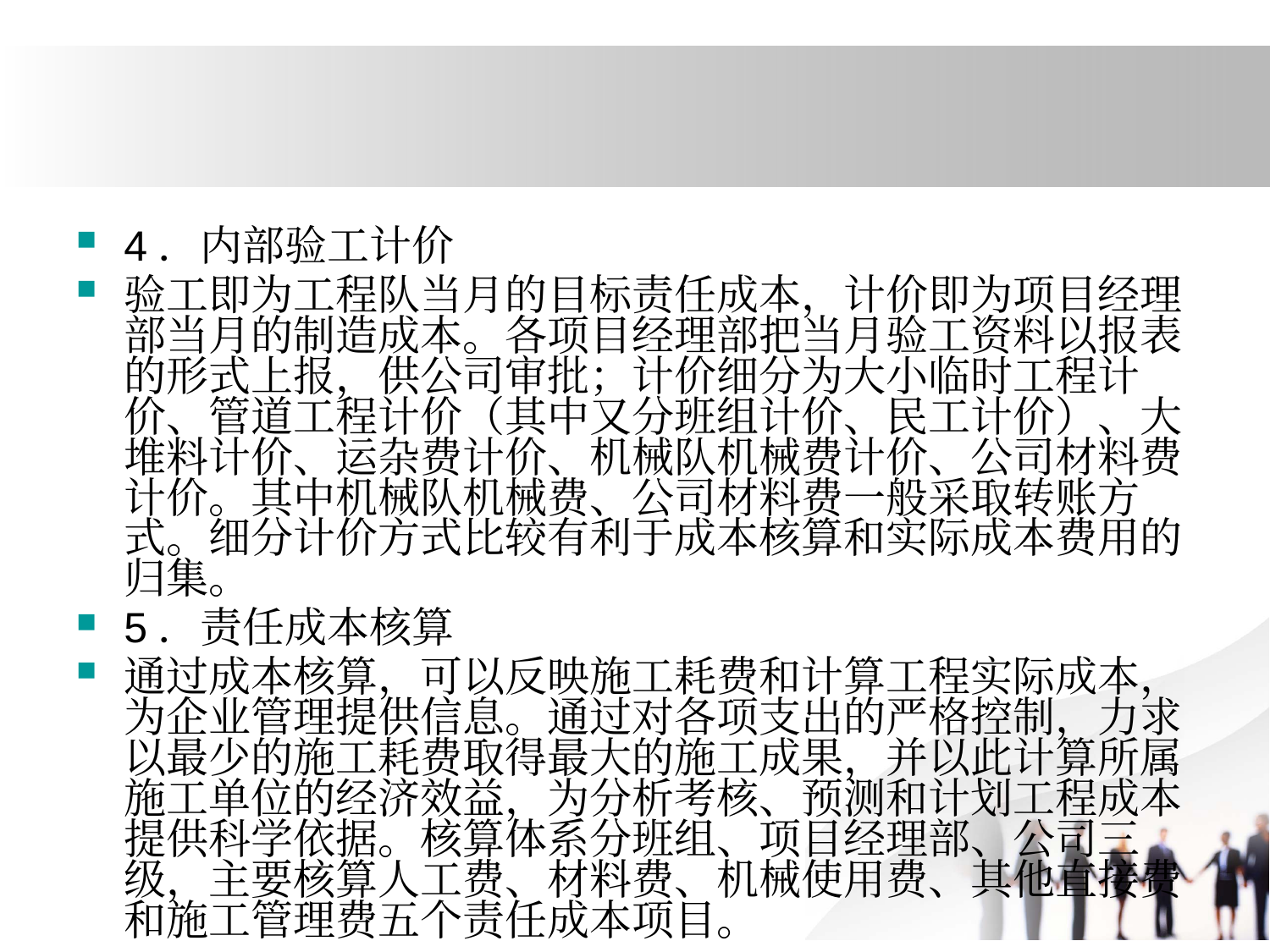

#
4．内部验工计价
验工即为工程队当月的目标责任成本，计价即为项目经理部当月的制造成本。各项目经理部把当月验工资料以报表的形式上报，供公司审批；计价细分为大小临时工程计价、管道工程计价（其中又分班组计价、民工计价）、大堆料计价、运杂费计价、机械队机械费计价、公司材料费计价。其中机械队机械费、公司材料费一般采取转账方式。细分计价方式比较有利于成本核算和实际成本费用的归集。
5．责任成本核算
通过成本核算，可以反映施工耗费和计算工程实际成本，为企业管理提供信息。通过对各项支出的严格控制，力求以最少的施工耗费取得最大的施工成果，并以此计算所属施工单位的经济效益，为分析考核、预测和计划工程成本提供科学依据。核算体系分班组、项目经理部、公司三级，主要核算人工费、材料费、机械使用费、其他直接费和施工管理费五个责任成本项目。